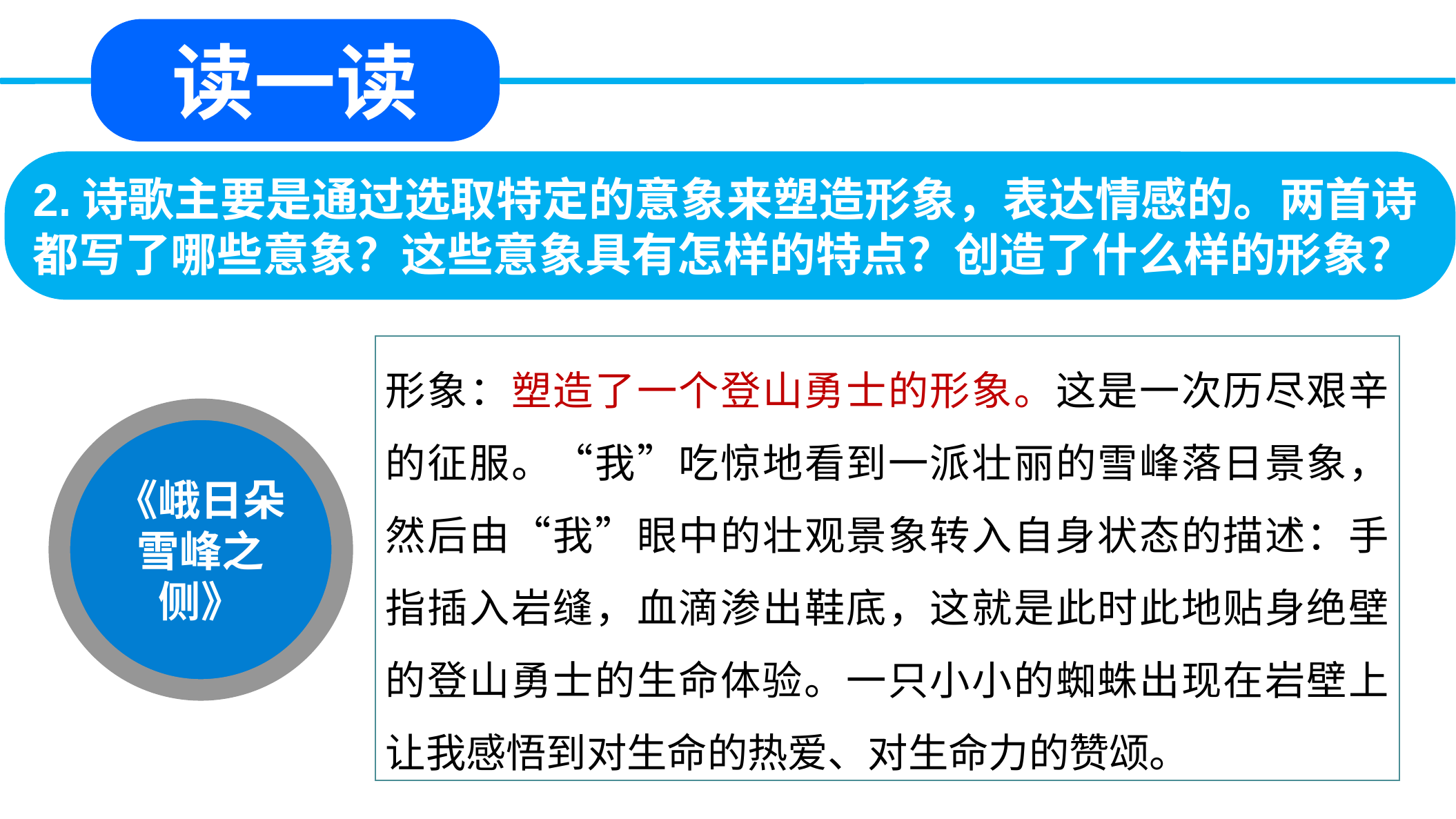

读一读

扶夷江
2.诗歌主要是通过选取特定的意象来塑造形象，表达情感的。两首诗都写了哪些意象？这些意象具有怎样的特点？创造了什么样的形象？
形象：塑造了一个登山勇士的形象。这是一次历尽艰辛的征服。“我”吃惊地看到一派壮丽的雪峰落日景象，然后由“我”眼中的壮观景象转入自身状态的描述：手指插入岩缝，血滴渗出鞋底，这就是此时此地贴身绝壁的登山勇士的生命体验。一只小小的蜘蛛出现在岩壁上让我感悟到对生命的热爱、对生命力的赞颂。
《峨日朵雪峰之侧》